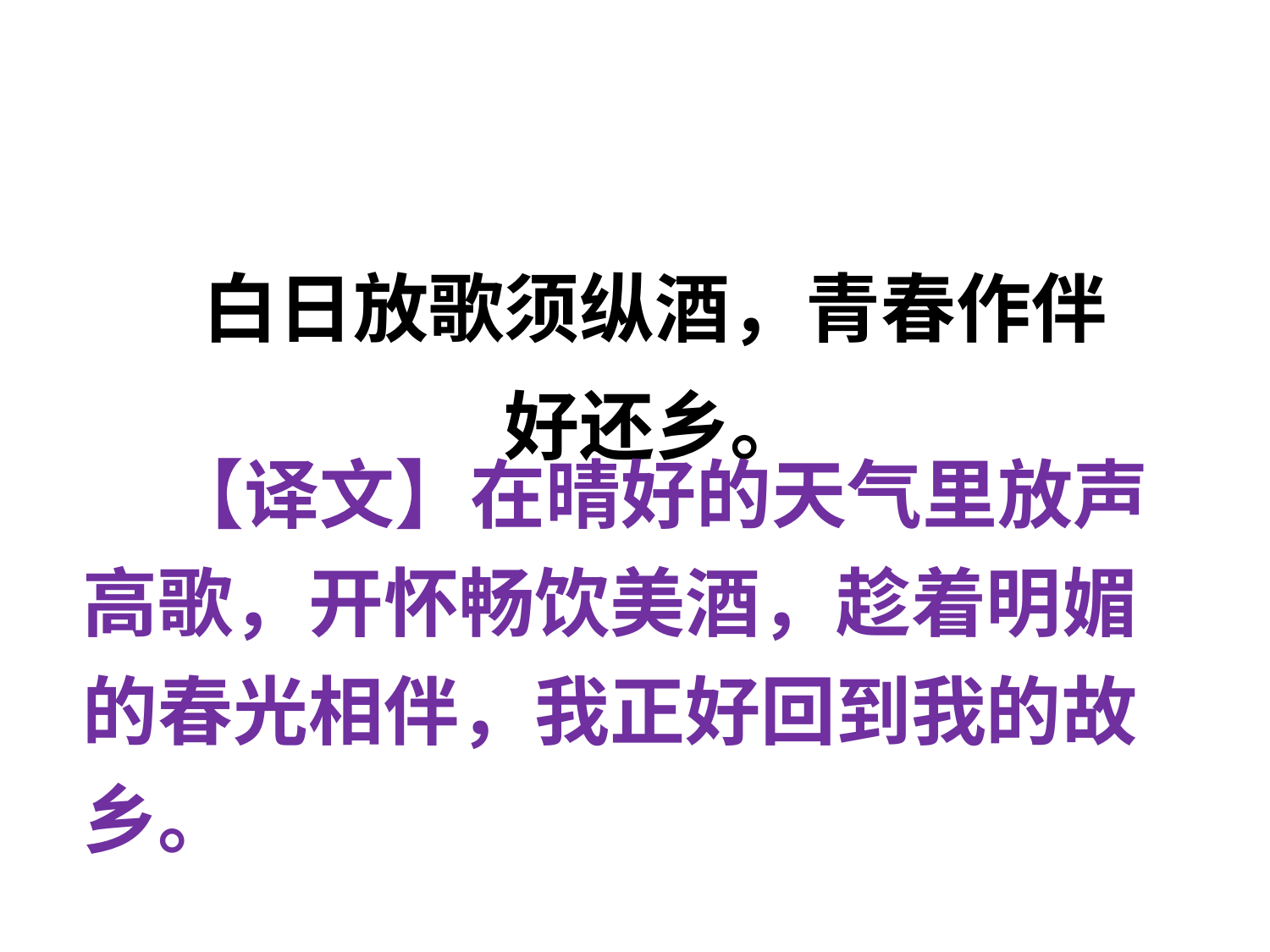

白日放歌须纵酒，青春作伴好还乡。
    【译文】在晴好的天气里放声高歌，开怀畅饮美酒，趁着明媚的春光相伴，我正好回到我的故乡。